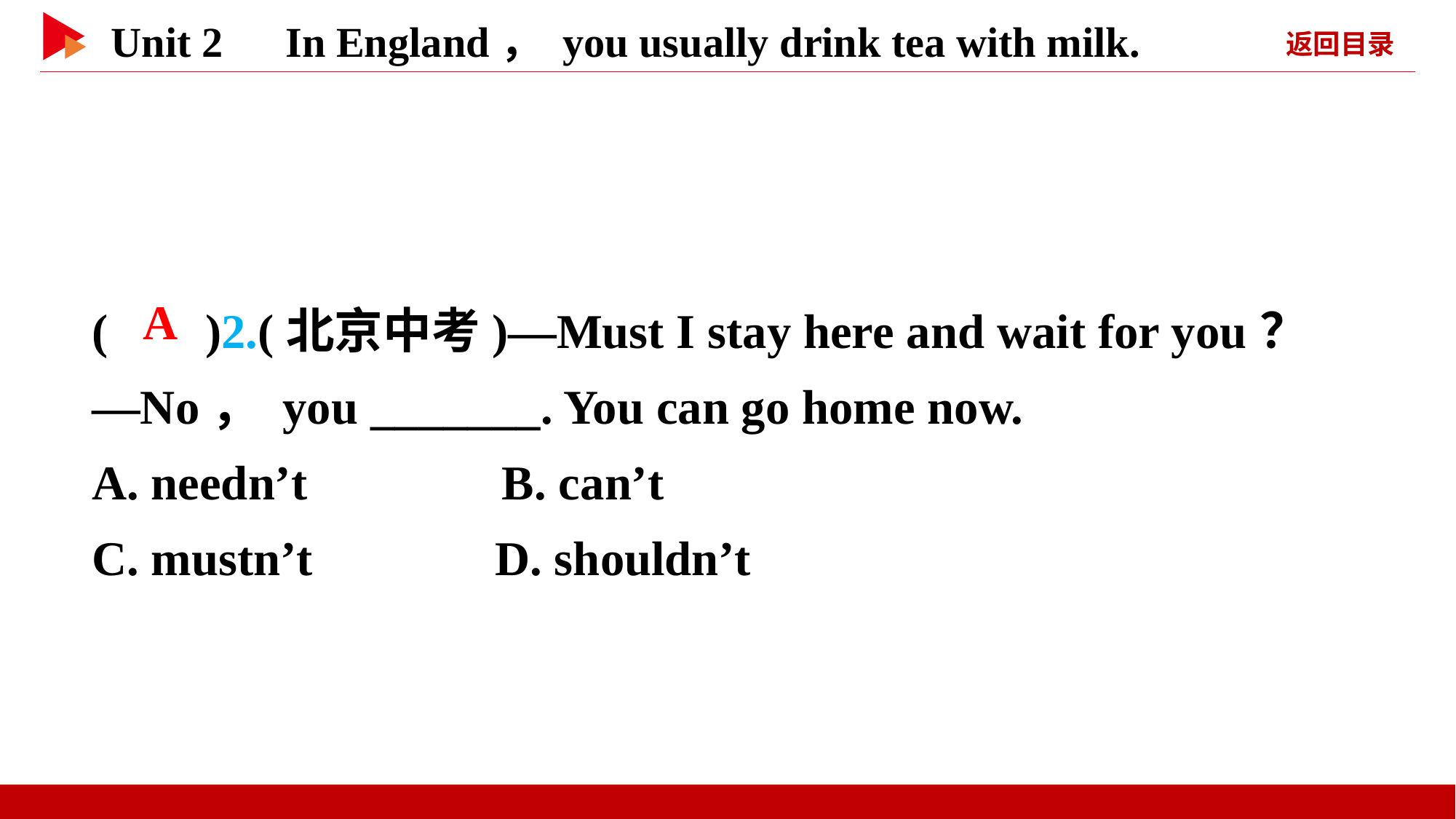

(        )2.(北京中考)—Must I stay here and wait for you？
—No， you _______. You can go home now.
A. needn’t                B. can’t
C. mustn’t               D. shouldn’t
   A